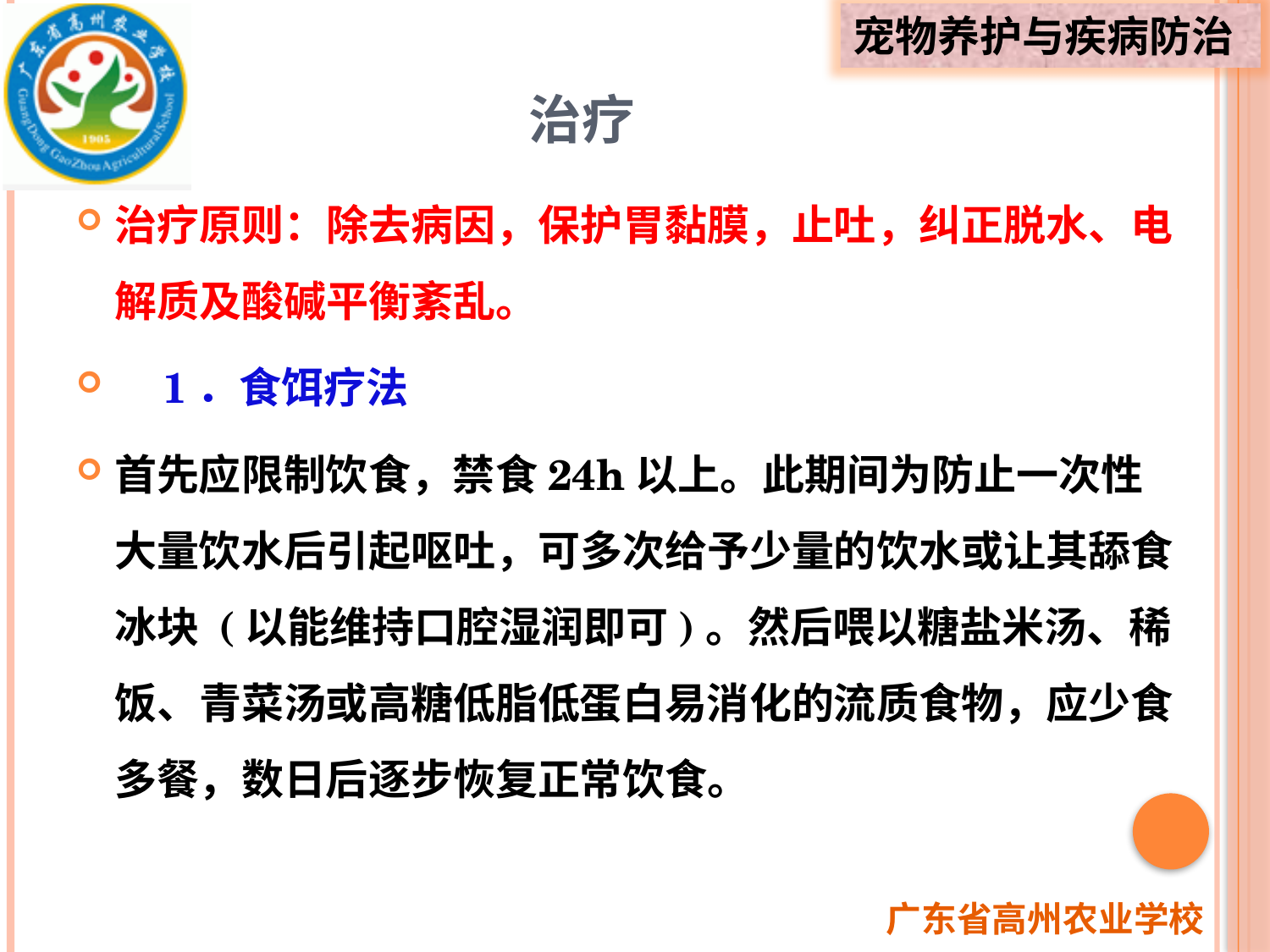

# 治疗
治疗原则：除去病因，保护胃黏膜，止吐，纠正脱水、电解质及酸碱平衡紊乱。
    1．食饵疗法
首先应限制饮食，禁食24h以上。此期间为防止一次性大量饮水后引起呕吐，可多次给予少量的饮水或让其舔食冰块 (以能维持口腔湿润即可)。然后喂以糖盐米汤、稀饭、青菜汤或高糖低脂低蛋白易消化的流质食物，应少食多餐，数日后逐步恢复正常饮食。